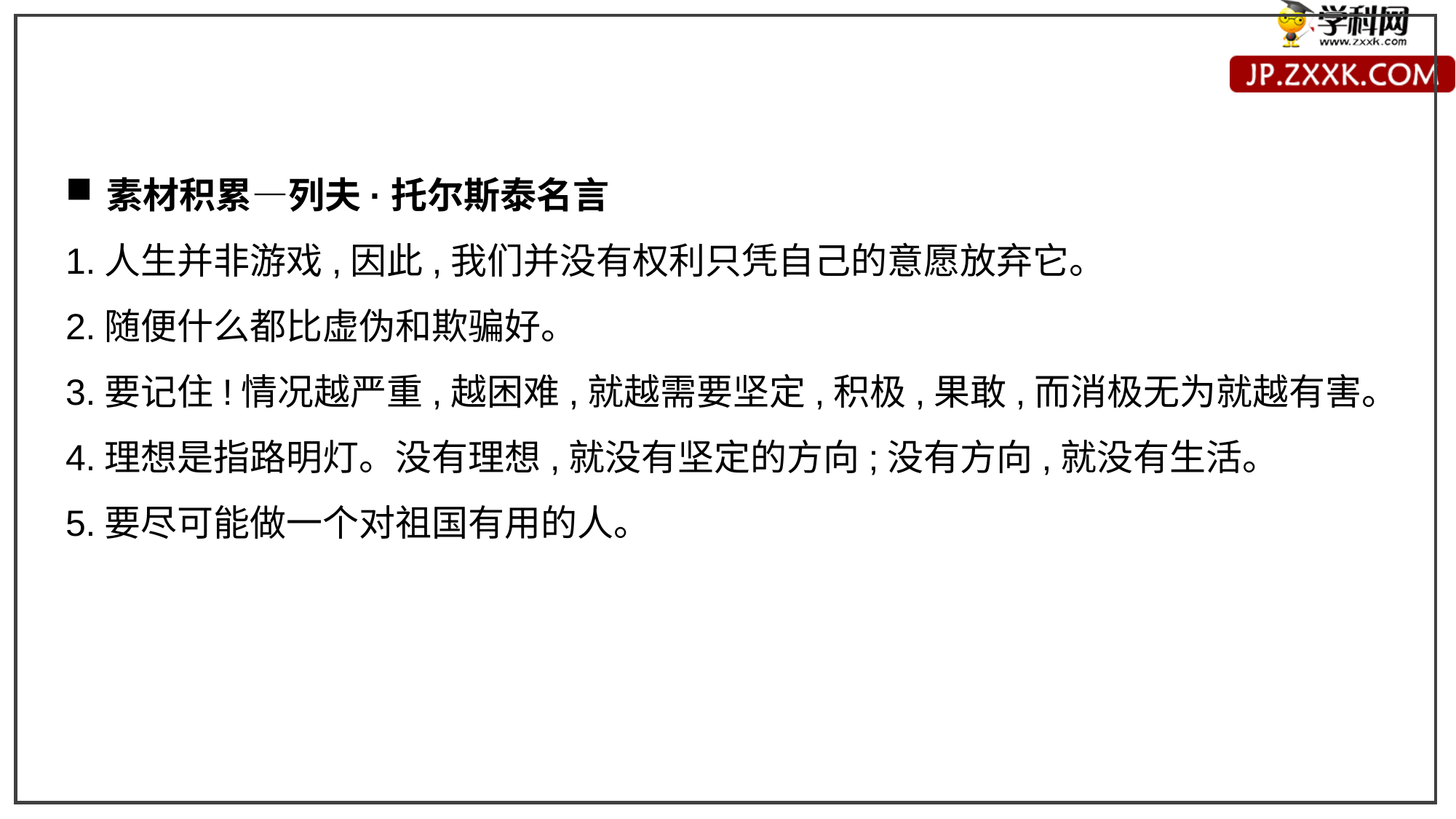

素材积累—列夫·托尔斯泰名言
1.人生并非游戏,因此,我们并没有权利只凭自己的意愿放弃它。
2.随便什么都比虚伪和欺骗好。
3.要记住!情况越严重,越困难,就越需要坚定,积极,果敢,而消极无为就越有害。
4.理想是指路明灯。没有理想,就没有坚定的方向;没有方向,就没有生活。
5.要尽可能做一个对祖国有用的人。